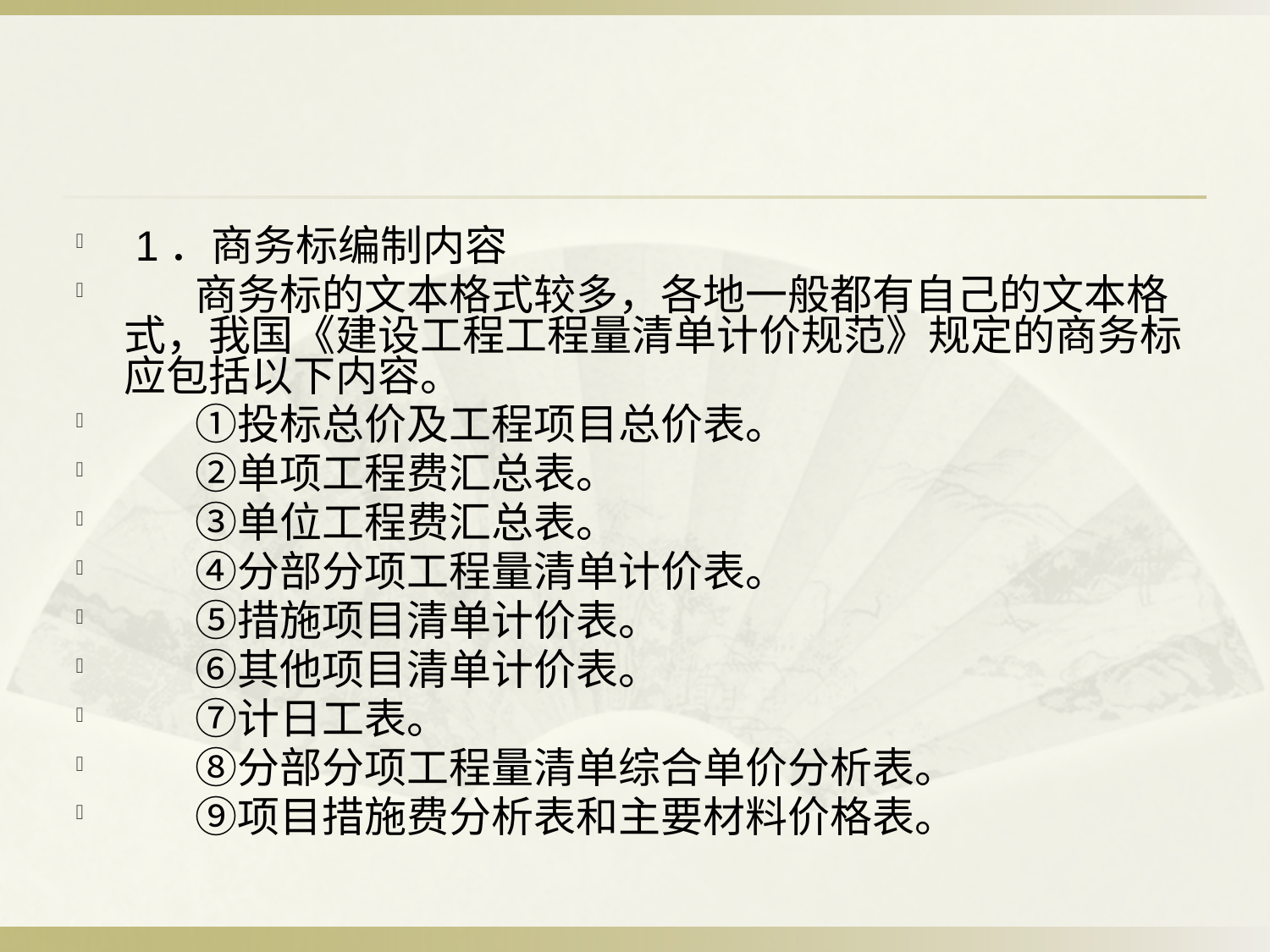

#
 1．商务标编制内容
 　 商务标的文本格式较多，各地一般都有自己的文本格式，我国《建设工程工程量清单计价规范》规定的商务标应包括以下内容。
 　 ①投标总价及工程项目总价表。
 　 ②单项工程费汇总表。
 　 ③单位工程费汇总表。
  　④分部分项工程量清单计价表。
  　⑤措施项目清单计价表。
 　 ⑥其他项目清单计价表。
 　 ⑦计日工表。
  　⑧分部分项工程量清单综合单价分析表。
 　 ⑨项目措施费分析表和主要材料价格表。